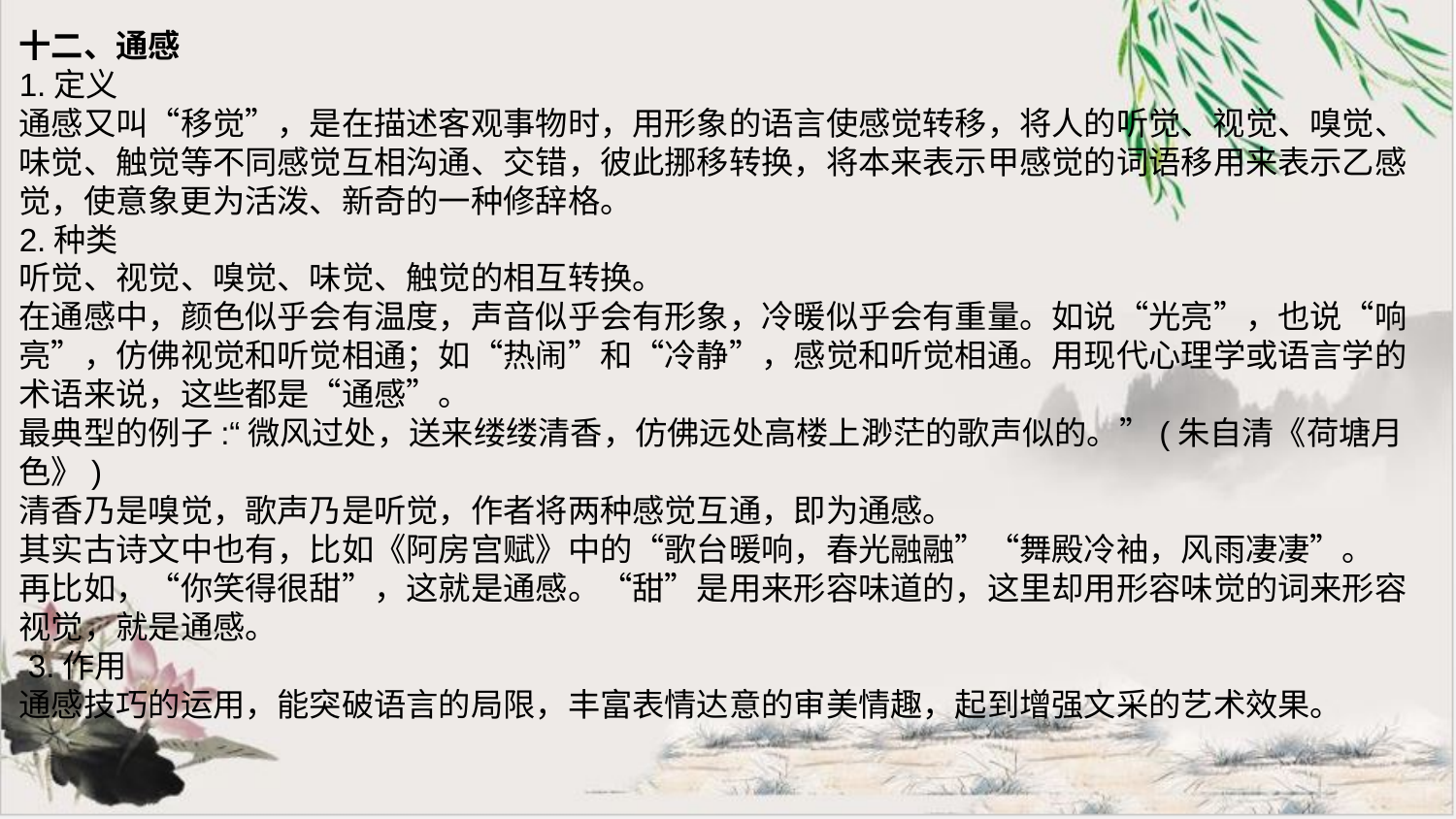

十二、通感
1.定义
通感又叫“移觉”，是在描述客观事物时，用形象的语言使感觉转移，将人的听觉、视觉、嗅觉、味觉、触觉等不同感觉互相沟通、交错，彼此挪移转换，将本来表示甲感觉的词语移用来表示乙感觉，使意象更为活泼、新奇的一种修辞格。
2.种类
听觉、视觉、嗅觉、味觉、触觉的相互转换。
在通感中，颜色似乎会有温度，声音似乎会有形象，冷暖似乎会有重量。如说“光亮”，也说“响亮”，仿佛视觉和听觉相通；如“热闹”和“冷静”，感觉和听觉相通。用现代心理学或语言学的术语来说，这些都是“通感”。
最典型的例子:“微风过处，送来缕缕清香，仿佛远处高楼上渺茫的歌声似的。”(朱自清《荷塘月色》)
清香乃是嗅觉，歌声乃是听觉，作者将两种感觉互通，即为通感。
其实古诗文中也有，比如《阿房宫赋》中的“歌台暖响，春光融融”“舞殿冷袖，风雨凄凄”。
再比如，“你笑得很甜”，这就是通感。“甜”是用来形容味道的，这里却用形容味觉的词来形容视觉，就是通感。
 3.作用
通感技巧的运用，能突破语言的局限，丰富表情达意的审美情趣，起到增强文采的艺术效果。